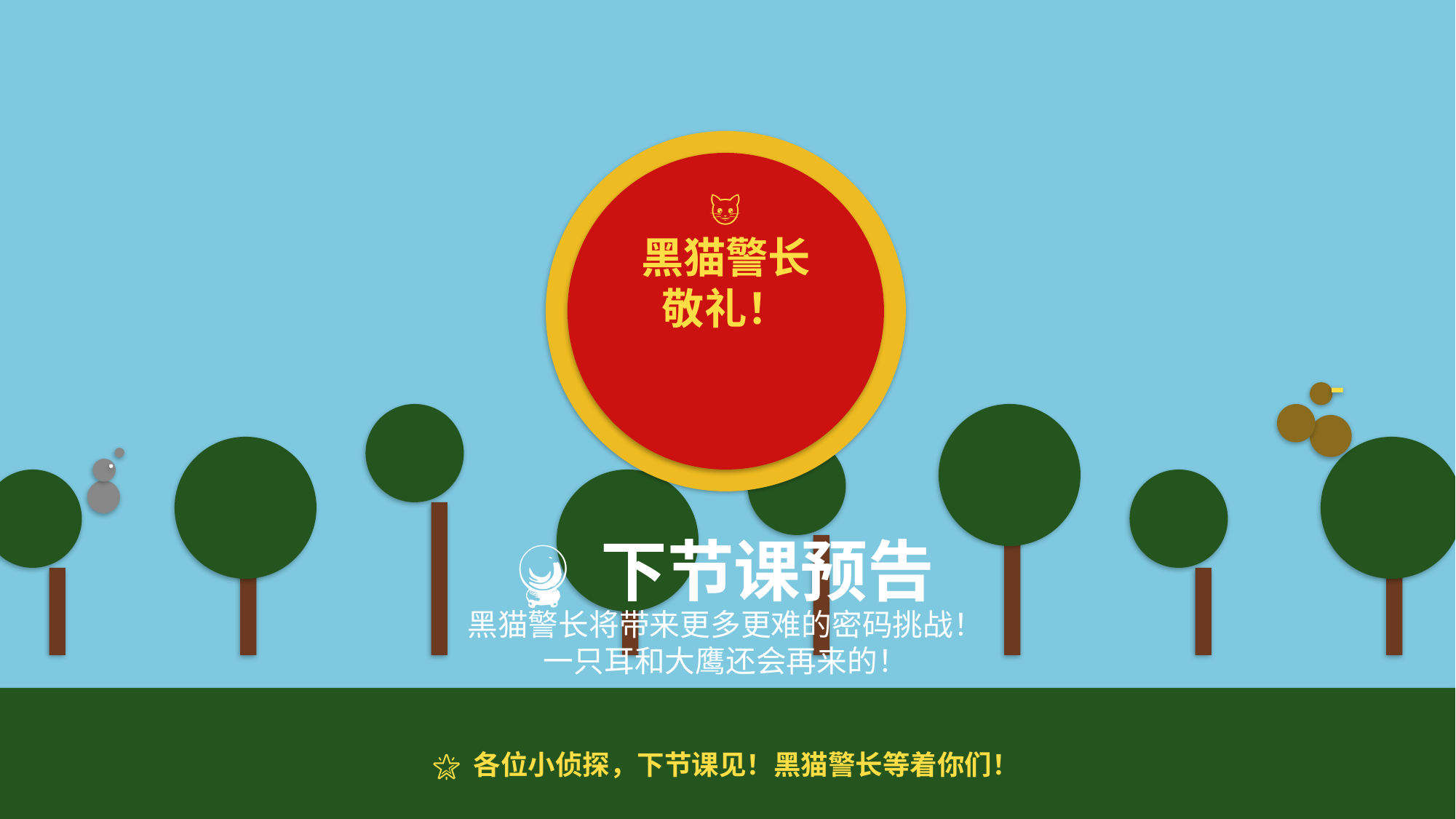

🐱
黑猫警长
敬礼！

🔮 下节课预告

黑猫警长将带来更多更难的密码挑战！
一只耳和大鹰还会再来的！

🌟 各位小侦探，下节课见！黑猫警长等着你们！